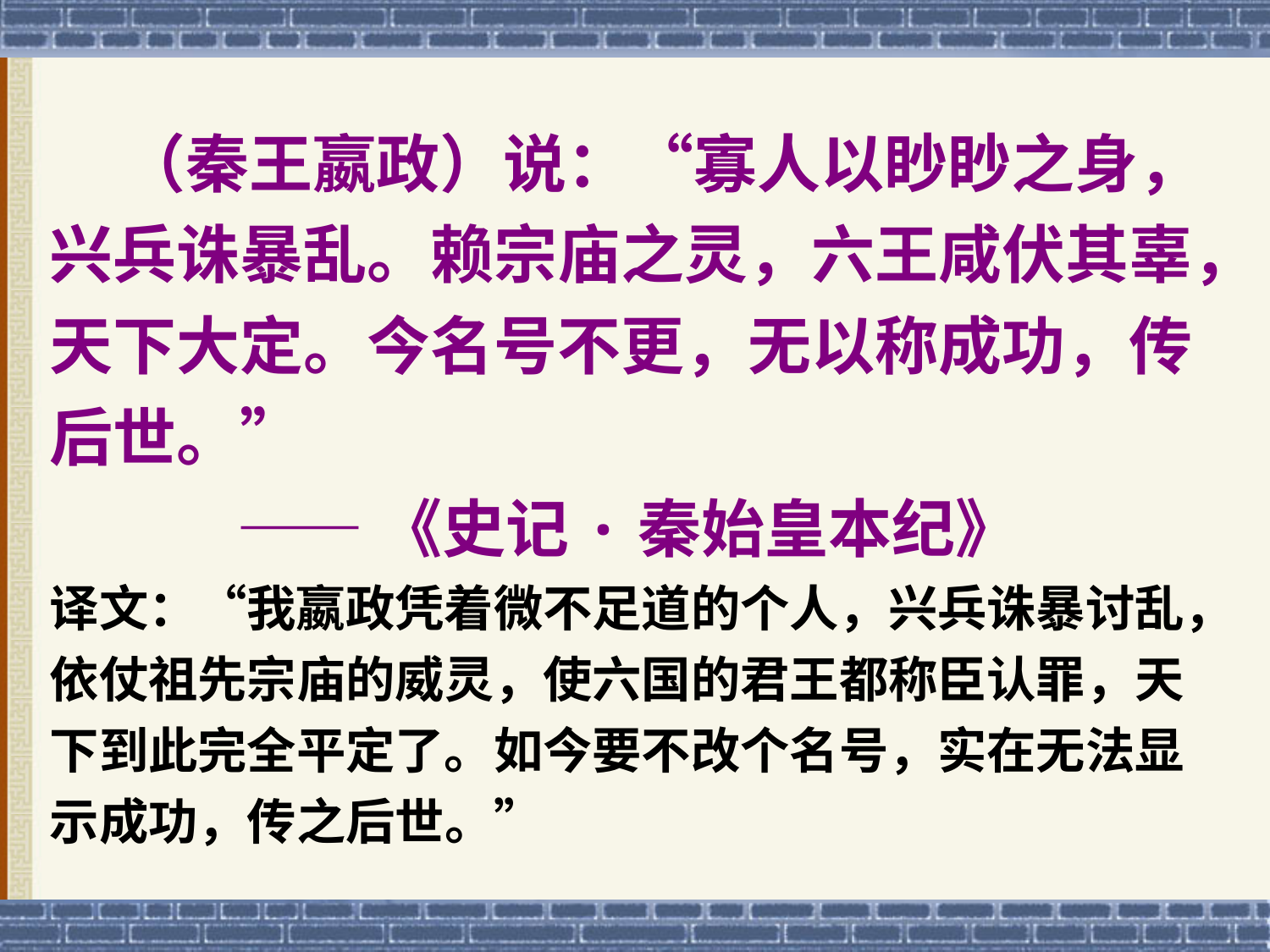

（秦王嬴政）说：“寡人以眇眇之身，兴兵诛暴乱。赖宗庙之灵，六王咸伏其辜，天下大定。今名号不更，无以称成功，传后世。”
             ——《史记·秦始皇本纪》
译文：“我嬴政凭着微不足道的个人，兴兵诛暴讨乱，依仗祖先宗庙的威灵，使六国的君王都称臣认罪，天下到此完全平定了。如今要不改个名号，实在无法显示成功，传之后世。”